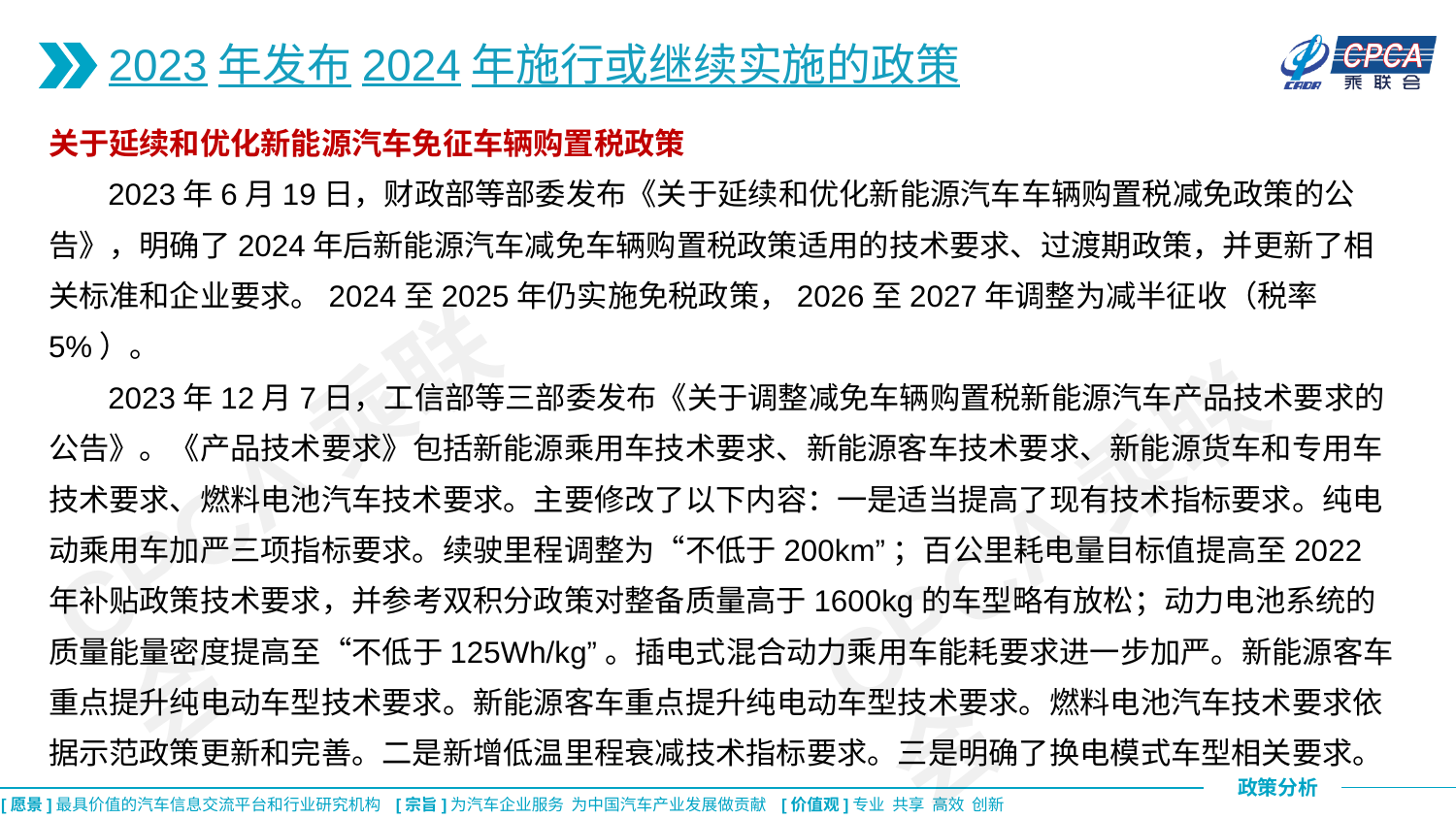

2023年发布2024年施行或继续实施的政策
关于延续和优化新能源汽车免征车辆购置税政策
       2023年6月19日，财政部等部委发布《关于延续和优化新能源汽车车辆购置税减免政策的公告》，明确了2024年后新能源汽车减免车辆购置税政策适用的技术要求、过渡期政策，并更新了相关标准和企业要求。2024至2025年仍实施免税政策，2026至2027年调整为减半征收（税率5%）。
       2023年12月7日，工信部等三部委发布《关于调整减免车辆购置税新能源汽车产品技术要求的公告》。《产品技术要求》包括新能源乘用车技术要求、新能源客车技术要求、新能源货车和专用车技术要求、燃料电池汽车技术要求。主要修改了以下内容：一是适当提高了现有技术指标要求。纯电动乘用车加严三项指标要求。续驶里程调整为“不低于200km”；百公里耗电量目标值提高至2022年补贴政策技术要求，并参考双积分政策对整备质量高于1600kg的车型略有放松；动力电池系统的质量能量密度提高至“不低于125Wh/kg”。插电式混合动力乘用车能耗要求进一步加严。新能源客车重点提升纯电动车型技术要求。新能源客车重点提升纯电动车型技术要求。燃料电池汽车技术要求依据示范政策更新和完善。二是新增低温里程衰减技术指标要求。三是明确了换电模式车型相关要求。
CPCA乘联会
CPCA乘联会